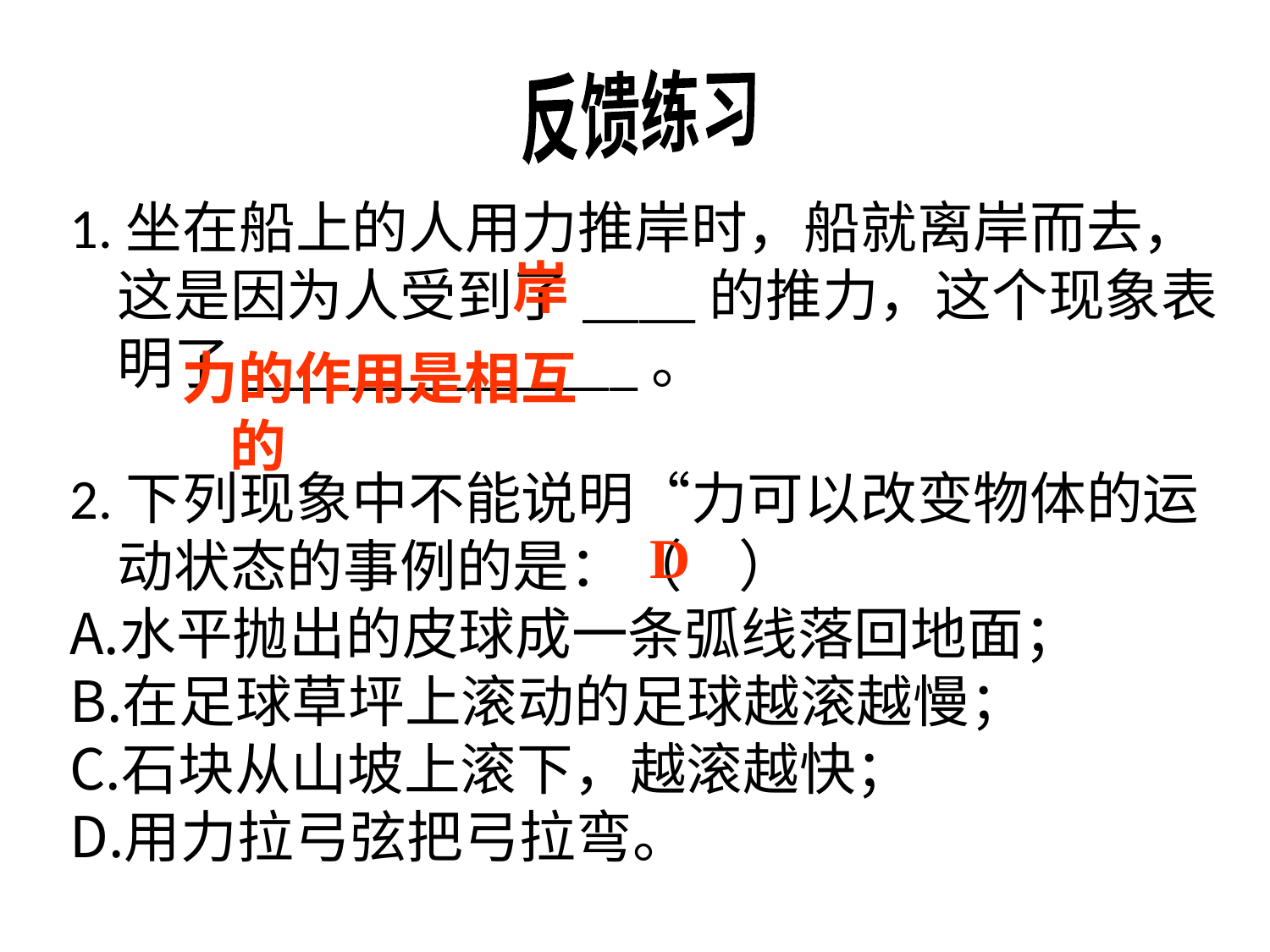

反馈练习
1.坐在船上的人用力推岸时，船就离岸而去，这是因为人受到了____的推力，这个现象表明了______________。

2.下列现象中不能说明“力可以改变物体的运动状态的事例的是：（　）
水平抛出的皮球成一条弧线落回地面；
在足球草坪上滚动的足球越滚越慢；
石块从山坡上滚下，越滚越快；
用力拉弓弦把弓拉弯。
岸
力的作用是相互的
D